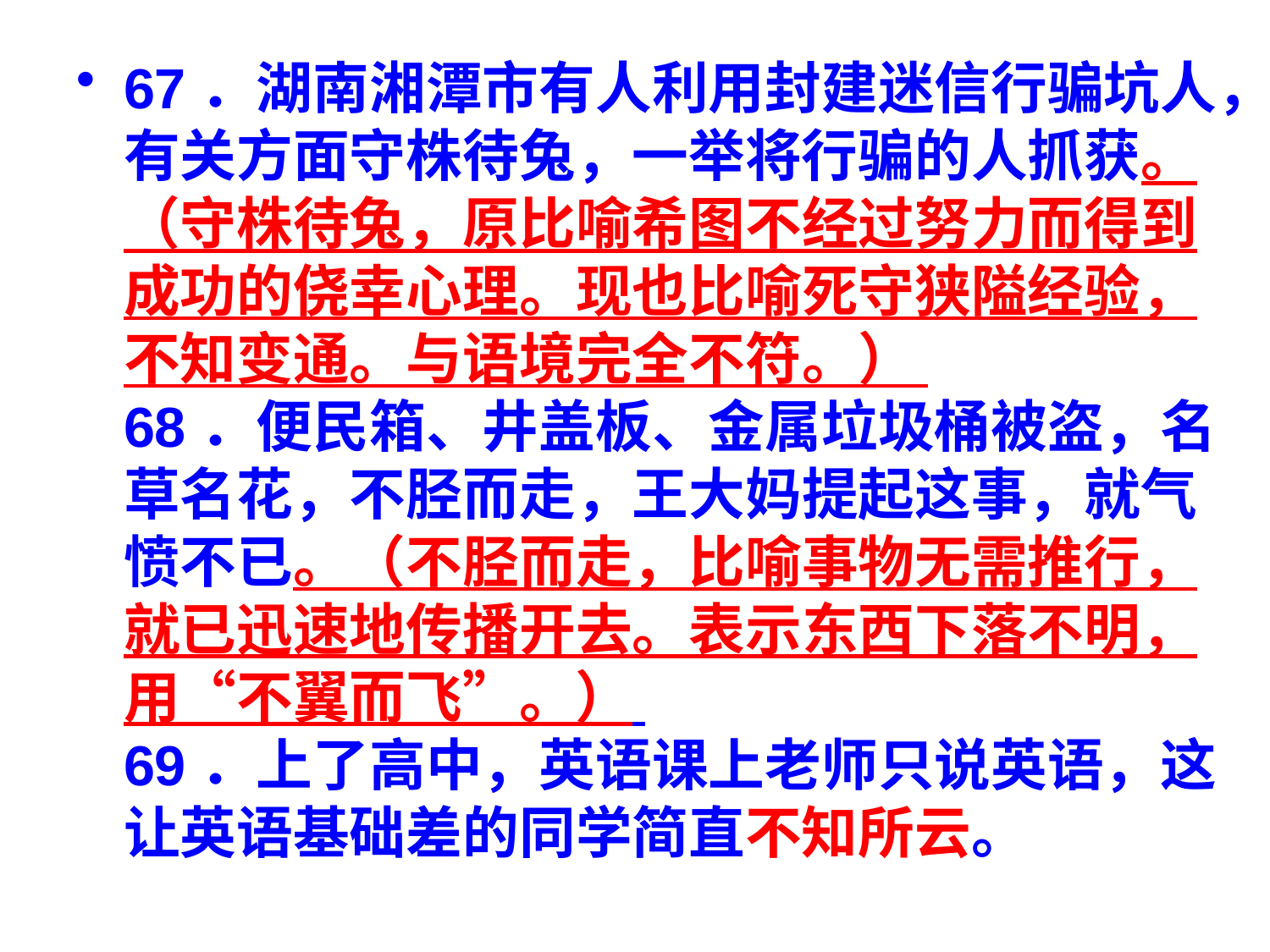

67．湖南湘潭市有人利用封建迷信行骗坑人，有关方面守株待兔，一举将行骗的人抓获。（守株待兔，原比喻希图不经过努力而得到成功的侥幸心理。现也比喻死守狭隘经验，不知变通。与语境完全不符。） 
68．便民箱、井盖板、金属垃圾桶被盗，名草名花，不胫而走，王大妈提起这事，就气愤不已。（不胫而走，比喻事物无需推行，就已迅速地传播开去。表示东西下落不明，用“不翼而飞”。） 
69．上了高中，英语课上老师只说英语，这让英语基础差的同学简直不知所云。